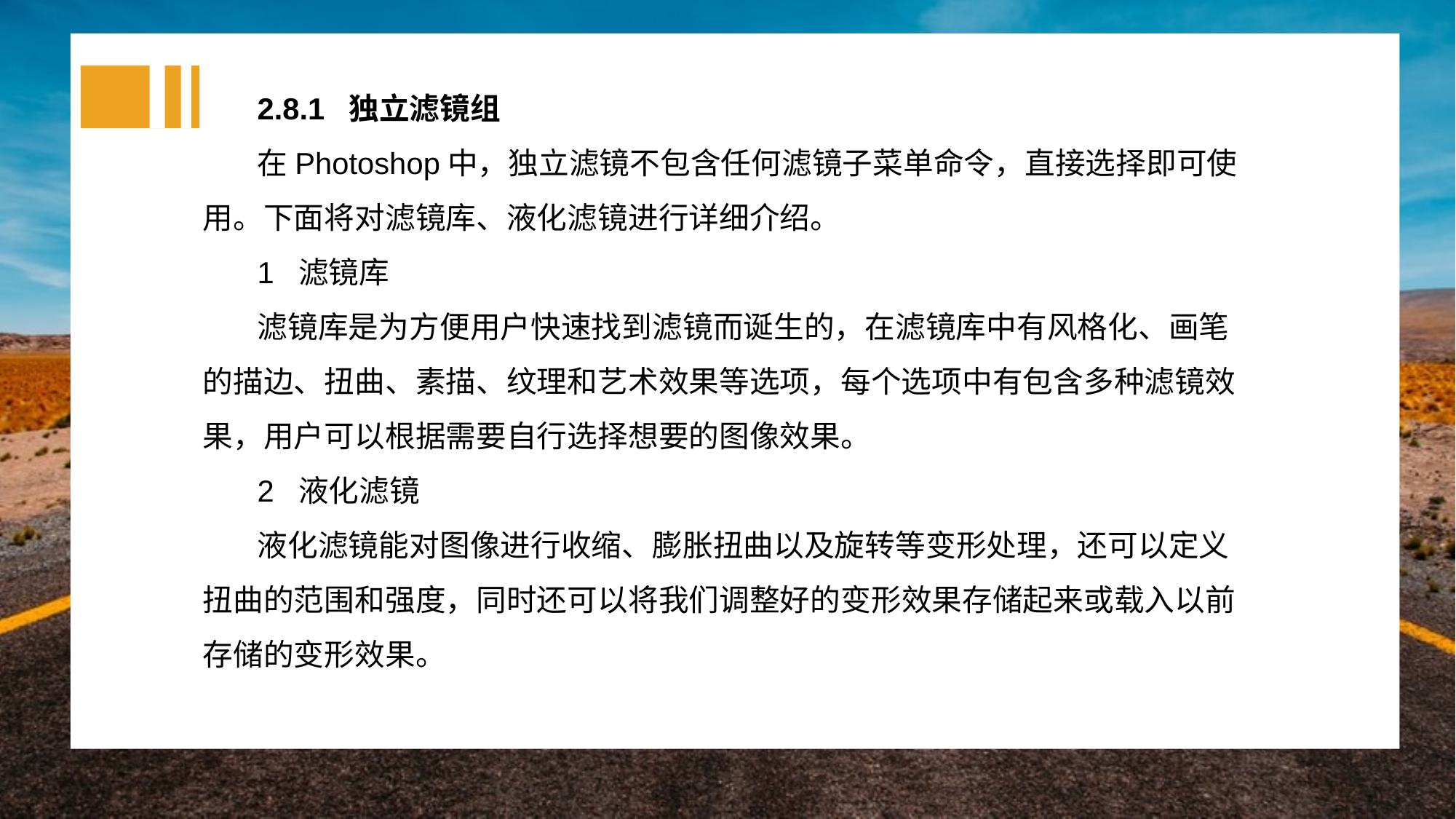

2.8.1  独立滤镜组
在Photoshop中，独立滤镜不包含任何滤镜子菜单命令，直接选择即可使用。下面将对滤镜库、液化滤镜进行详细介绍。
1  滤镜库
滤镜库是为方便用户快速找到滤镜而诞生的，在滤镜库中有风格化、画笔的描边、扭曲、素描、纹理和艺术效果等选项，每个选项中有包含多种滤镜效果，用户可以根据需要自行选择想要的图像效果。
2  液化滤镜
液化滤镜能对图像进行收缩、膨胀扭曲以及旋转等变形处理，还可以定义扭曲的范围和强度，同时还可以将我们调整好的变形效果存储起来或载入以前存储的变形效果。